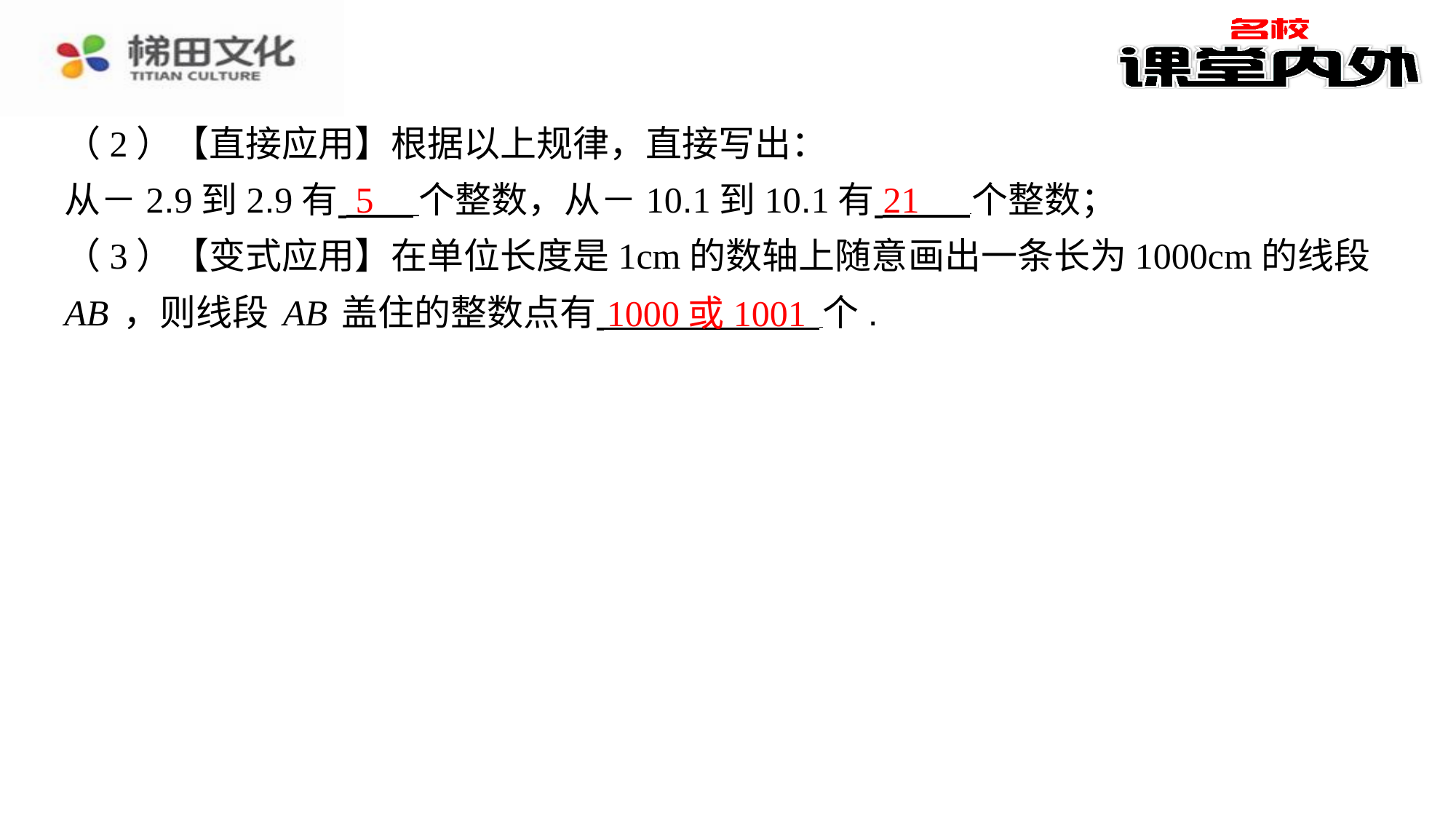

（2）【直接应用】根据以上规律，直接写出：
从－2.9到2.9有            个整数，从－10.1到10.1有               个整数；
（3）【变式应用】在单位长度是1cm的数轴上随意画出一条长为1000cm的线段
AB，则线段AB盖住的整数点有                                  个.
5
21
1000或1001